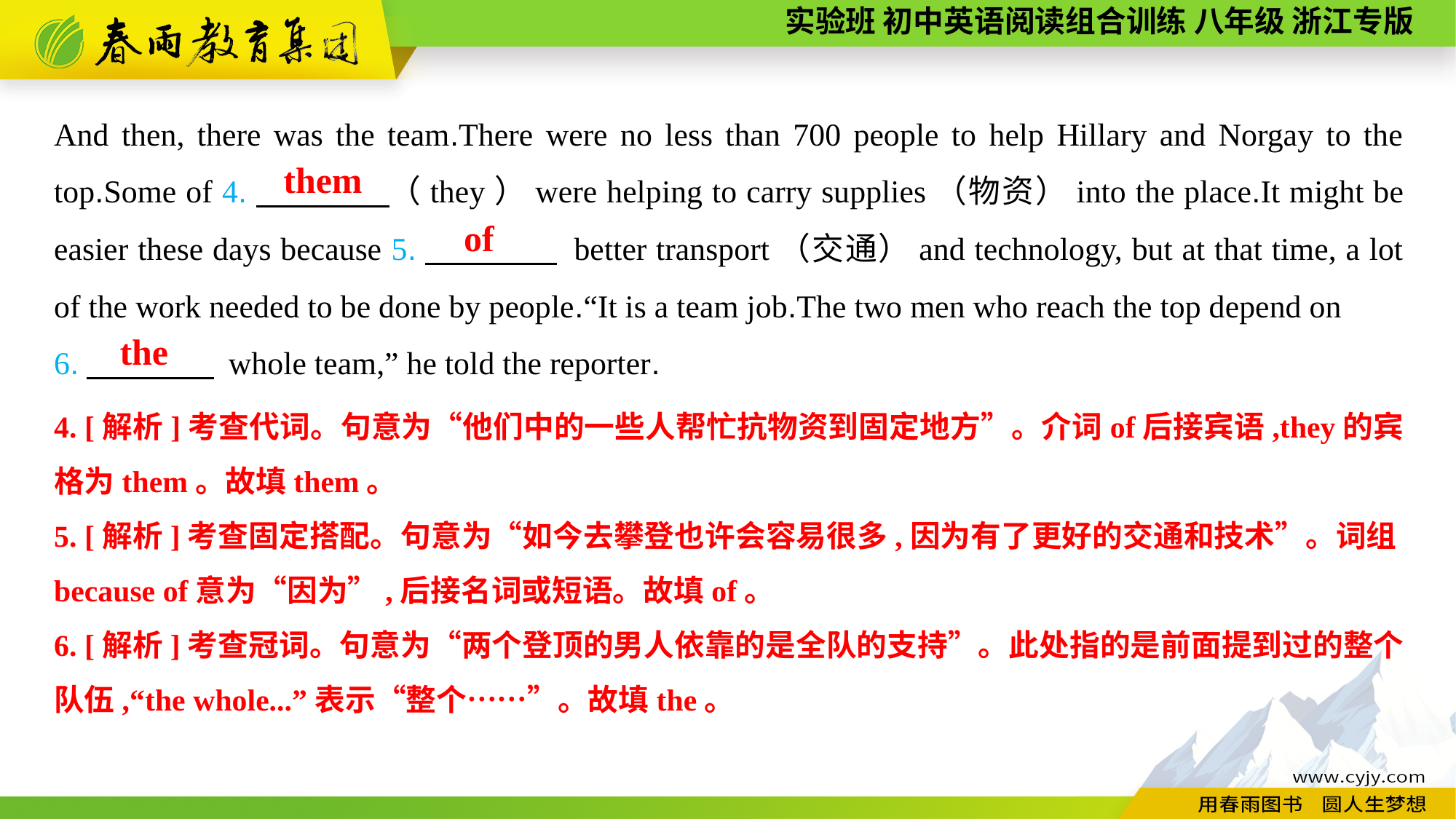

And then, there was the team.There were no less than 700 people to help Hillary and Norgay to the top.Some of 4.　　　　（they）were helping to carry supplies（物资）into the place.It might be easier these days because 5.　　　　 better transport（交通）and technology, but at that time, a lot of the work needed to be done by people.“It is a team job.The two men who reach the top depend on
6.　　　　 whole team,” he told the reporter.
them
of
the
4. [解析]考查代词。句意为“他们中的一些人帮忙抗物资到固定地方”。介词of后接宾语,they的宾格为them。故填them。
5. [解析]考查固定搭配。句意为“如今去攀登也许会容易很多,因为有了更好的交通和技术”。词组because of意为“因为”,后接名词或短语。故填of。
6. [解析]考查冠词。句意为“两个登顶的男人依靠的是全队的支持”。此处指的是前面提到过的整个队伍,“the whole...”表示“整个……”。故填the。